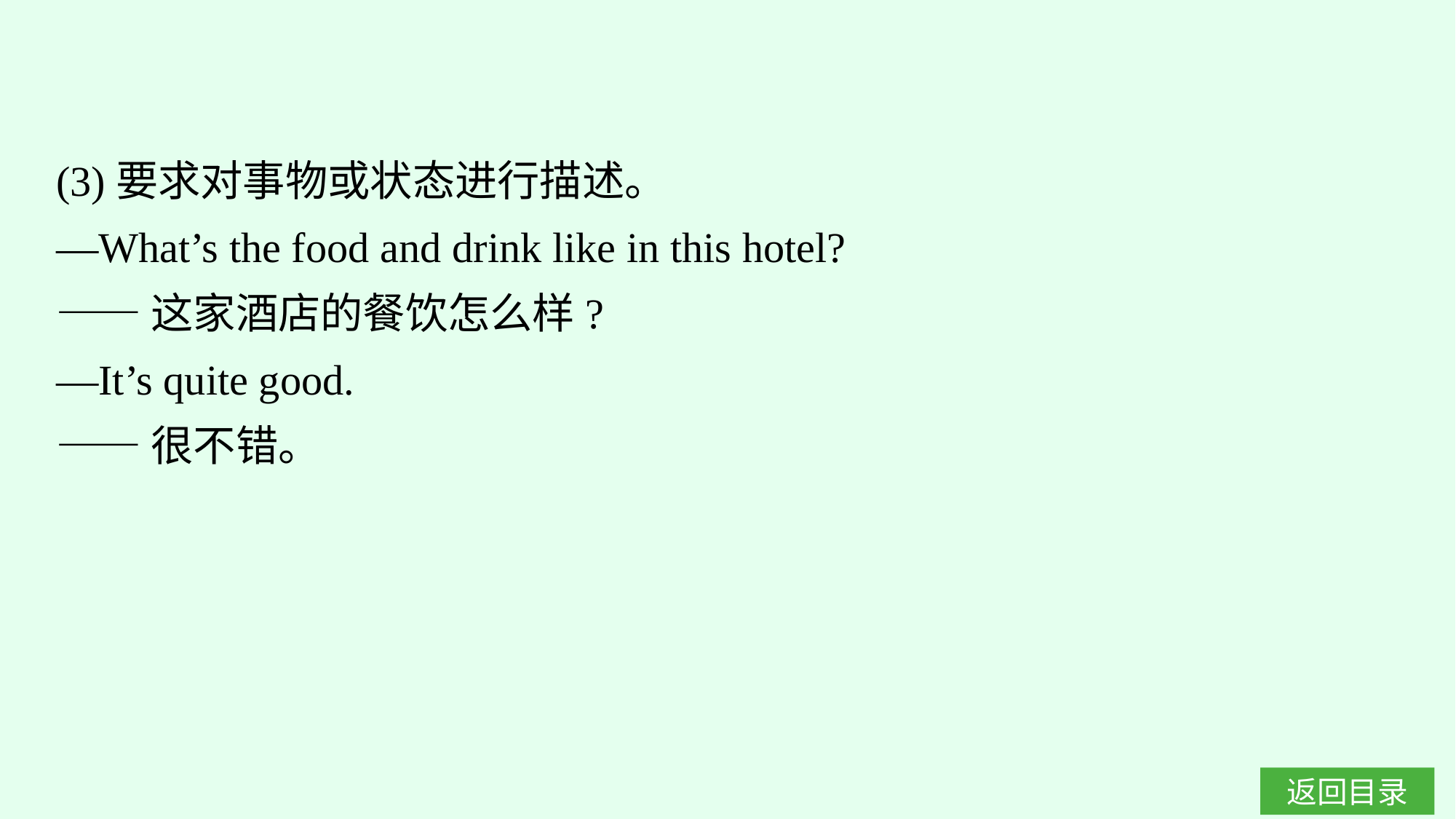

(3)要求对事物或状态进行描述。
—What’s the food and drink like in this hotel?
——这家酒店的餐饮怎么样?
—It’s quite good.
——很不错。